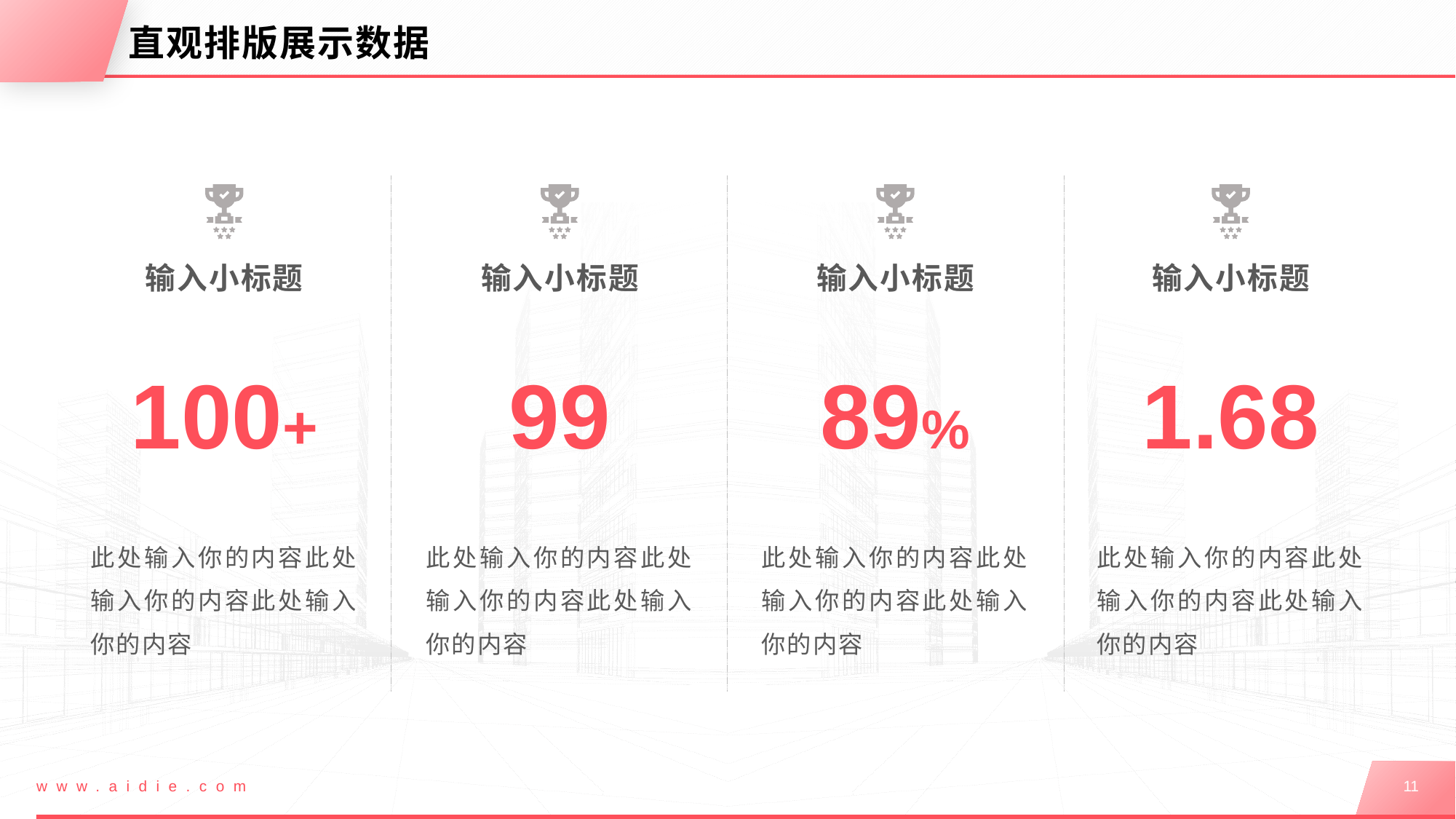

# 直观排版展示数据

输入小标题
100+
此处输入你的内容此处输入你的内容此处输入你的内容

输入小标题
99
此处输入你的内容此处输入你的内容此处输入你的内容

输入小标题
89%
此处输入你的内容此处输入你的内容此处输入你的内容

输入小标题
1.68
此处输入你的内容此处输入你的内容此处输入你的内容
www.aidie.com
11